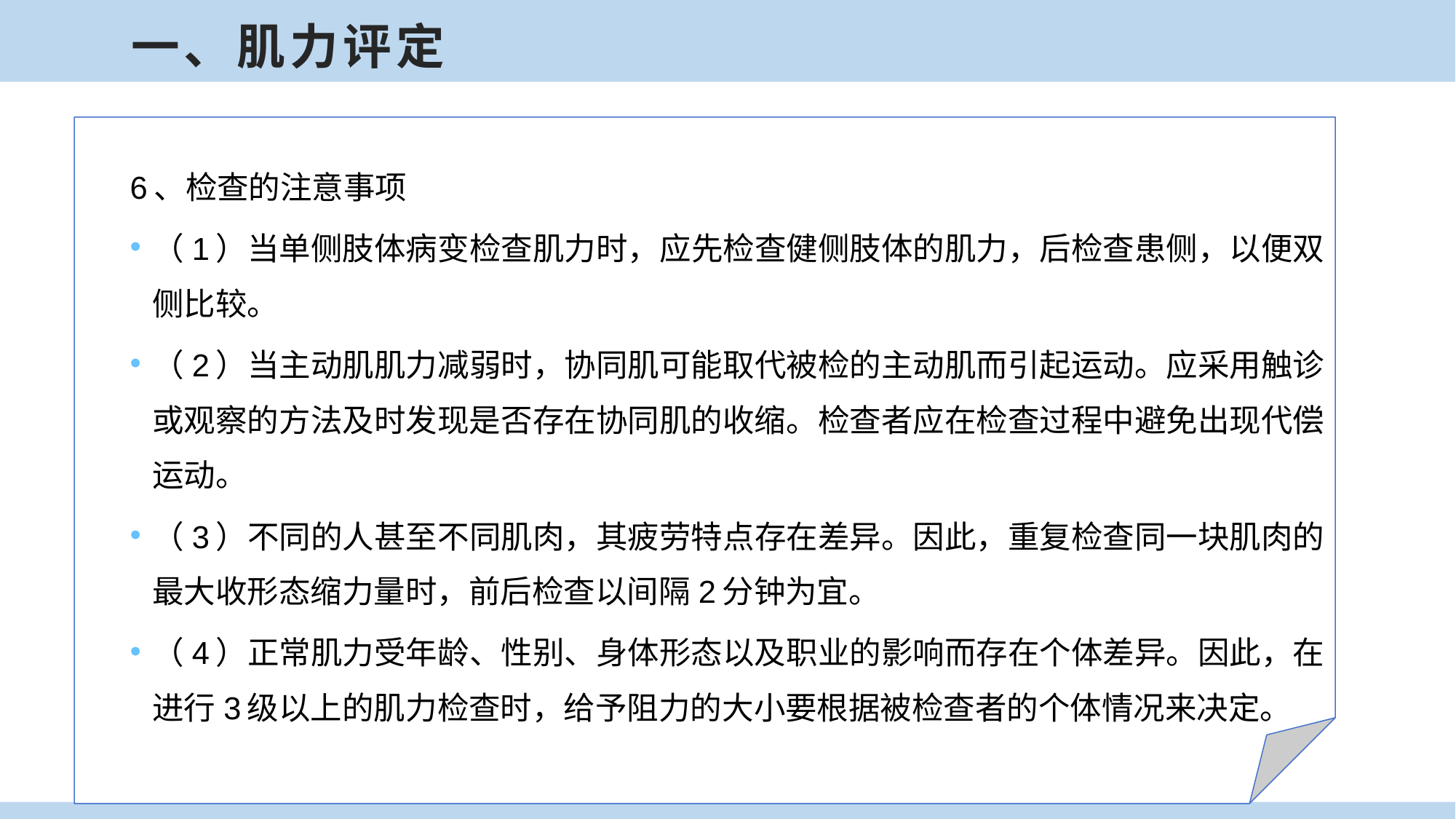

一、肌力评定

6、检查的注意事项
（1）当单侧肢体病变检查肌力时，应先检查健侧肢体的肌力，后检查患侧，以便双侧比较。
（2）当主动肌肌力减弱时，协同肌可能取代被检的主动肌而引起运动。应采用触诊或观察的方法及时发现是否存在协同肌的收缩。检查者应在检查过程中避免出现代偿运动。
（3）不同的人甚至不同肌肉，其疲劳特点存在差异。因此，重复检查同一块肌肉的最大收形态缩力量时，前后检查以间隔2分钟为宜。
（4）正常肌力受年龄、性别、身体形态以及职业的影响而存在个体差异。因此，在进行3级以上的肌力检查时，给予阻力的大小要根据被检查者的个体情况来决定。